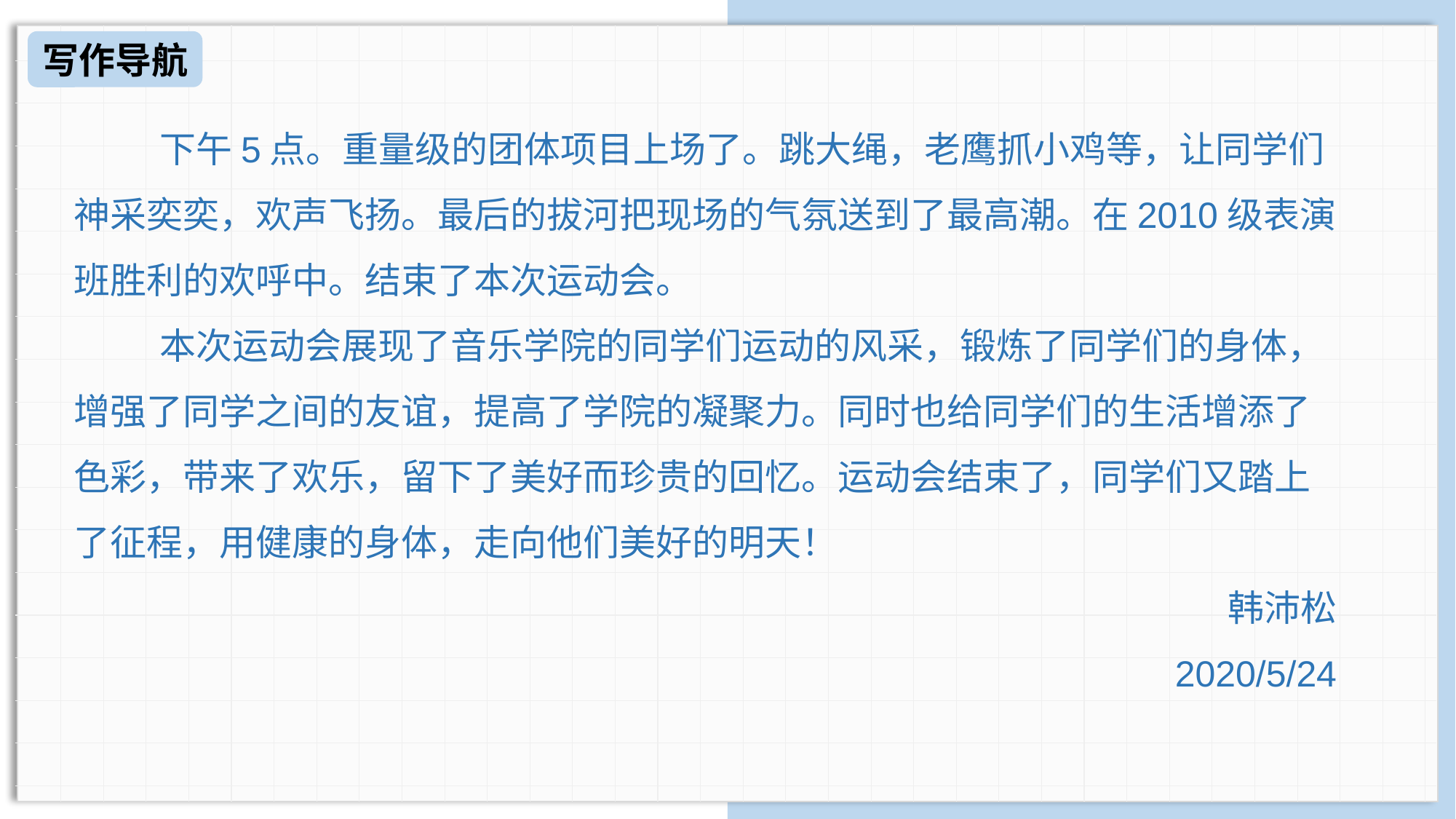

写作导航
下午5点。重量级的团体项目上场了。跳大绳，老鹰抓小鸡等，让同学们神采奕奕，欢声飞扬。最后的拔河把现场的气氛送到了最高潮。在2010级表演班胜利的欢呼中。结束了本次运动会。
本次运动会展现了音乐学院的同学们运动的风采，锻炼了同学们的身体，增强了同学之间的友谊，提高了学院的凝聚力。同时也给同学们的生活增添了色彩，带来了欢乐，留下了美好而珍贵的回忆。运动会结束了，同学们又踏上了征程，用健康的身体，走向他们美好的明天！
韩沛松
2020/5/24